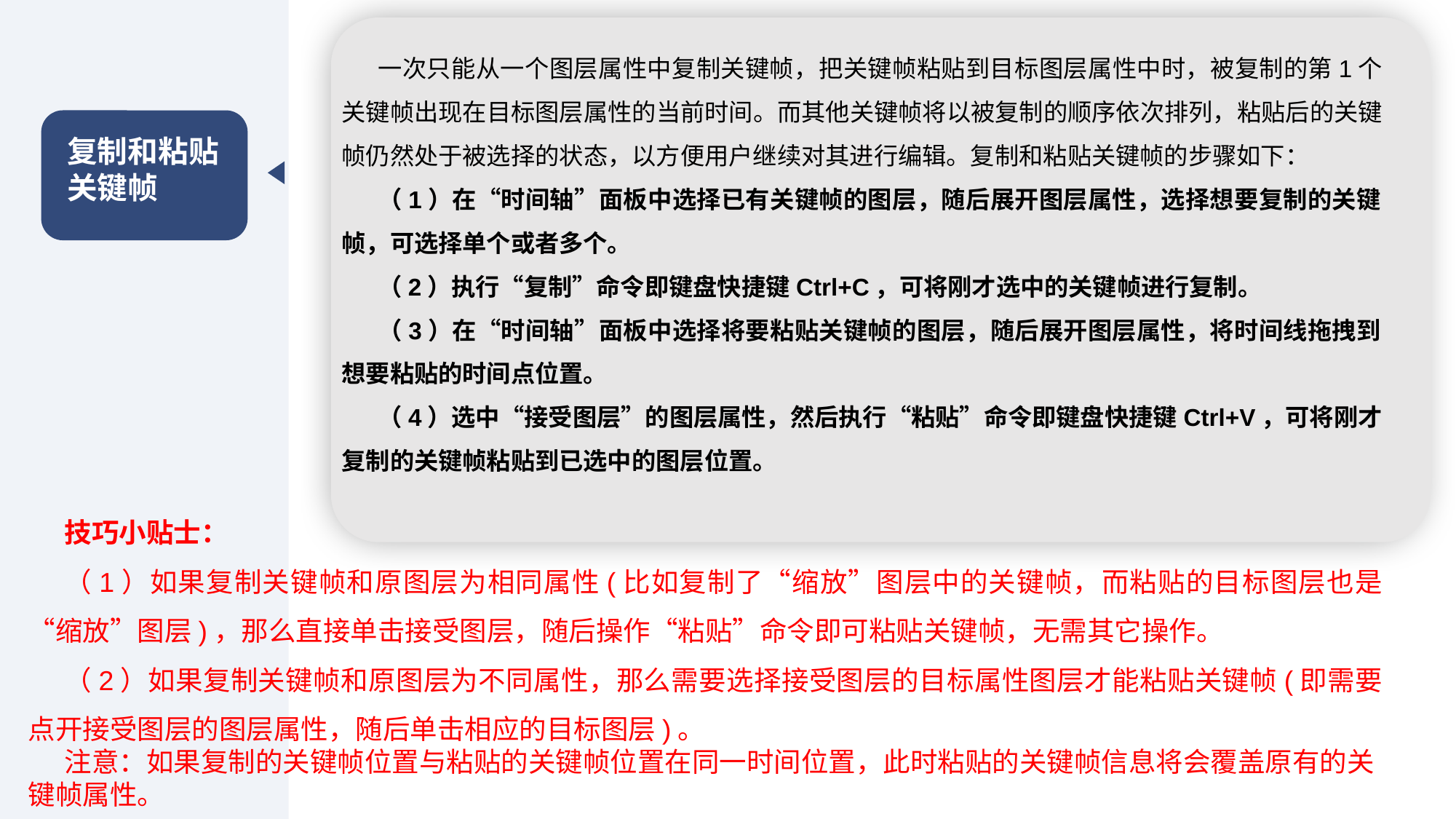

一次只能从一个图层属性中复制关键帧，把关键帧粘贴到目标图层属性中时，被复制的第1个关键帧出现在目标图层属性的当前时间。而其他关键帧将以被复制的顺序依次排列，粘贴后的关键帧仍然处于被选择的状态，以方便用户继续对其进行编辑。复制和粘贴关键帧的步骤如下：
（1）在“时间轴”面板中选择已有关键帧的图层，随后展开图层属性，选择想要复制的关键帧，可选择单个或者多个。
（2）执行“复制”命令即键盘快捷键Ctrl+C，可将刚才选中的关键帧进行复制。
（3）在“时间轴”面板中选择将要粘贴关键帧的图层，随后展开图层属性，将时间线拖拽到想要粘贴的时间点位置。
（4）选中“接受图层”的图层属性，然后执行“粘贴”命令即键盘快捷键Ctrl+V，可将刚才复制的关键帧粘贴到已选中的图层位置。

复制和粘贴关键帧

技巧小贴士：
（1）如果复制关键帧和原图层为相同属性(比如复制了“缩放”图层中的关键帧，而粘贴的目标图层也是“缩放”图层)，那么直接单击接受图层，随后操作“粘贴”命令即可粘贴关键帧，无需其它操作。
（2）如果复制关键帧和原图层为不同属性，那么需要选择接受图层的目标属性图层才能粘贴关键帧(即需要点开接受图层的图层属性，随后单击相应的目标图层)。
注意：如果复制的关键帧位置与粘贴的关键帧位置在同一时间位置，此时粘贴的关键帧信息将会覆盖原有的关键帧属性。